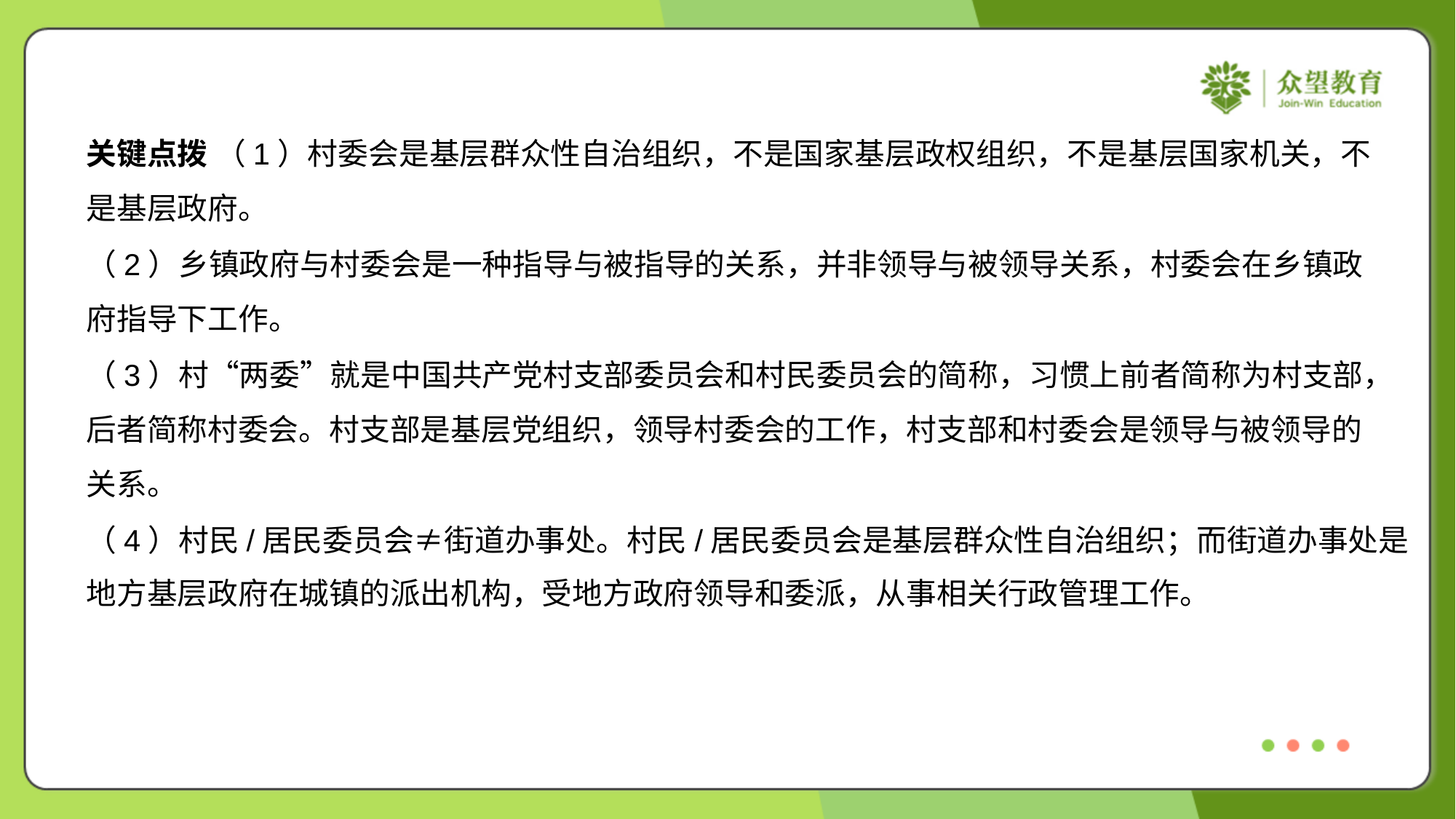

关键点拨 （1）村委会是基层群众性自治组织，不是国家基层政权组织，不是基层国家机关，不
是基层政府。
（2）乡镇政府与村委会是一种指导与被指导的关系，并非领导与被领导关系，村委会在乡镇政
府指导下工作。
（3）村“两委”就是中国共产党村支部委员会和村民委员会的简称，习惯上前者简称为村支部，
后者简称村委会。村支部是基层党组织，领导村委会的工作，村支部和村委会是领导与被领导的
关系。
（4）村民/居民委员会≠街道办事处。村民/居民委员会是基层群众性自治组织；而街道办事处是
地方基层政府在城镇的派出机构，受地方政府领导和委派，从事相关行政管理工作。